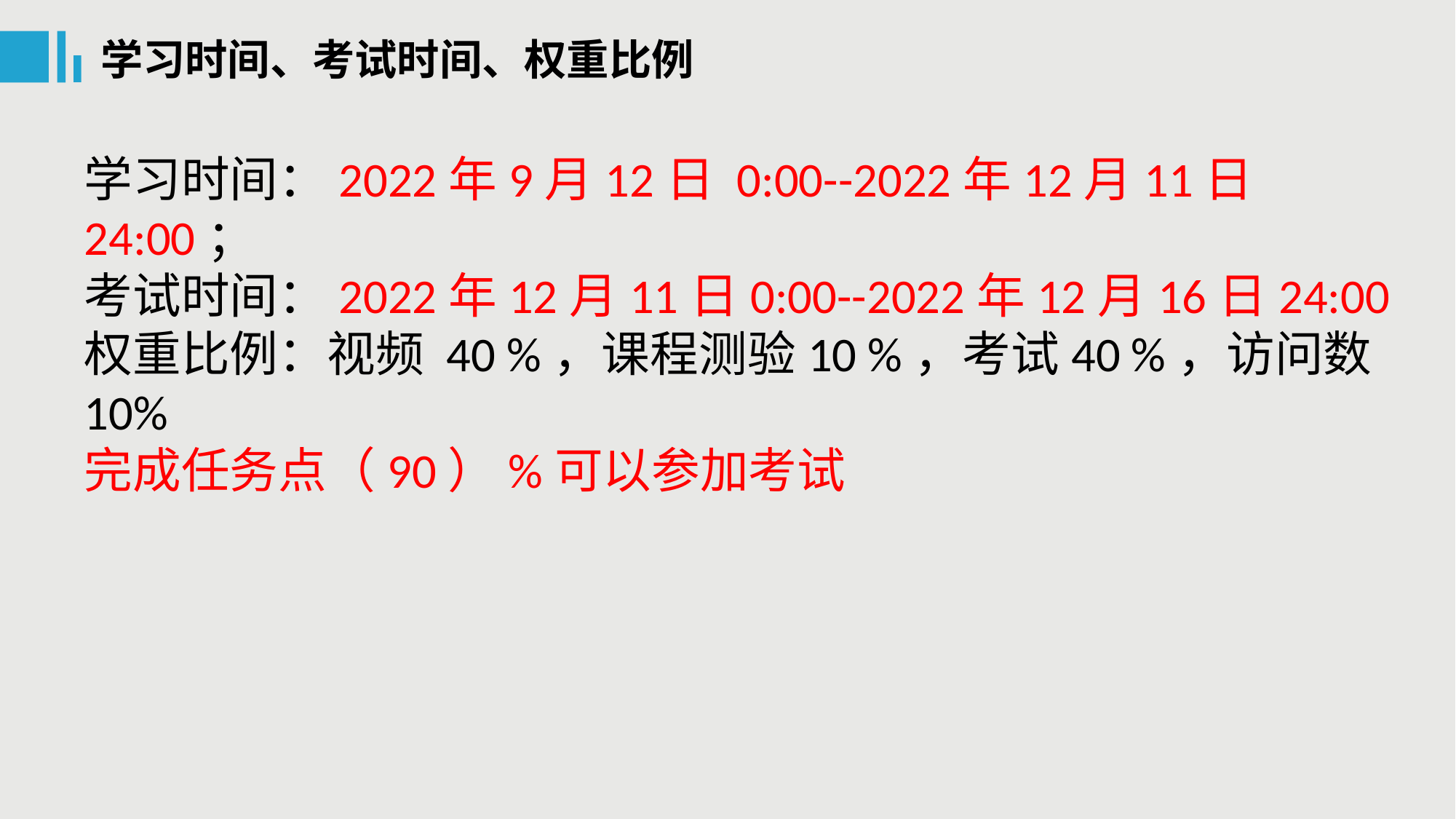

学习时间、考试时间、权重比例

学习时间：2022年9月12日 0:00--2022年12月11日24:00；
考试时间：2022年12月11日0:00--2022年12月16日24:00
权重比例：视频 40 %，课程测验10 %，考试40 %，访问数10%
完成任务点（90）%可以参加考试